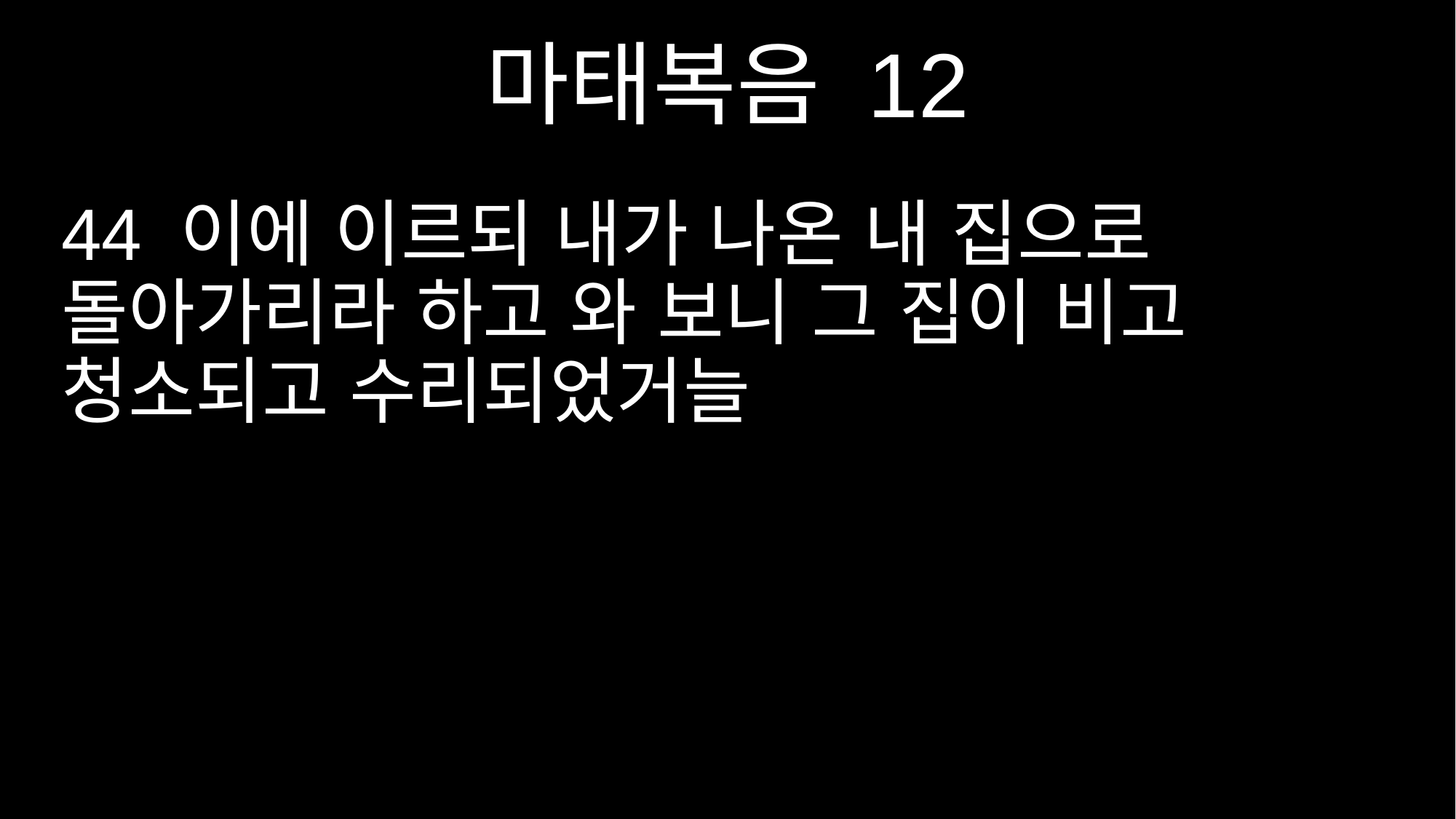

마태복음 12
44 이에 이르되 내가 나온 내 집으로 돌아가리라 하고 와 보니 그 집이 비고 청소되고 수리되었거늘